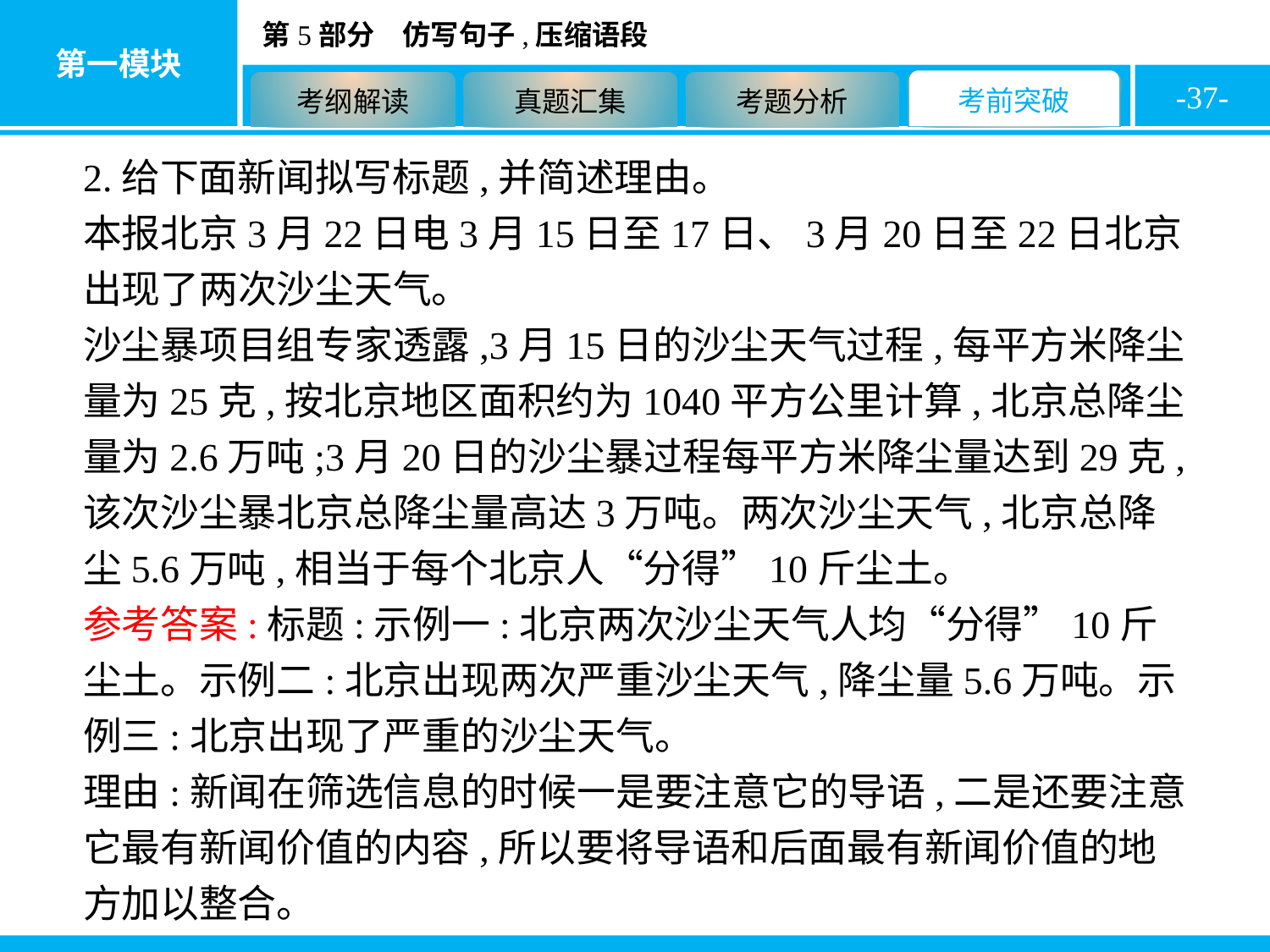

-37-
2.给下面新闻拟写标题,并简述理由。
本报北京3月22日电3月15日至17日、3月20日至22日北京出现了两次沙尘天气。
沙尘暴项目组专家透露,3月15日的沙尘天气过程,每平方米降尘量为25克,按北京地区面积约为1040平方公里计算,北京总降尘量为2.6万吨;3月20日的沙尘暴过程每平方米降尘量达到29克,该次沙尘暴北京总降尘量高达3万吨。两次沙尘天气,北京总降尘5.6万吨,相当于每个北京人“分得”10斤尘土。
参考答案:标题:示例一:北京两次沙尘天气人均“分得”10斤尘土。示例二:北京出现两次严重沙尘天气,降尘量5.6万吨。示例三:北京出现了严重的沙尘天气。
理由:新闻在筛选信息的时候一是要注意它的导语,二是还要注意它最有新闻价值的内容,所以要将导语和后面最有新闻价值的地方加以整合。